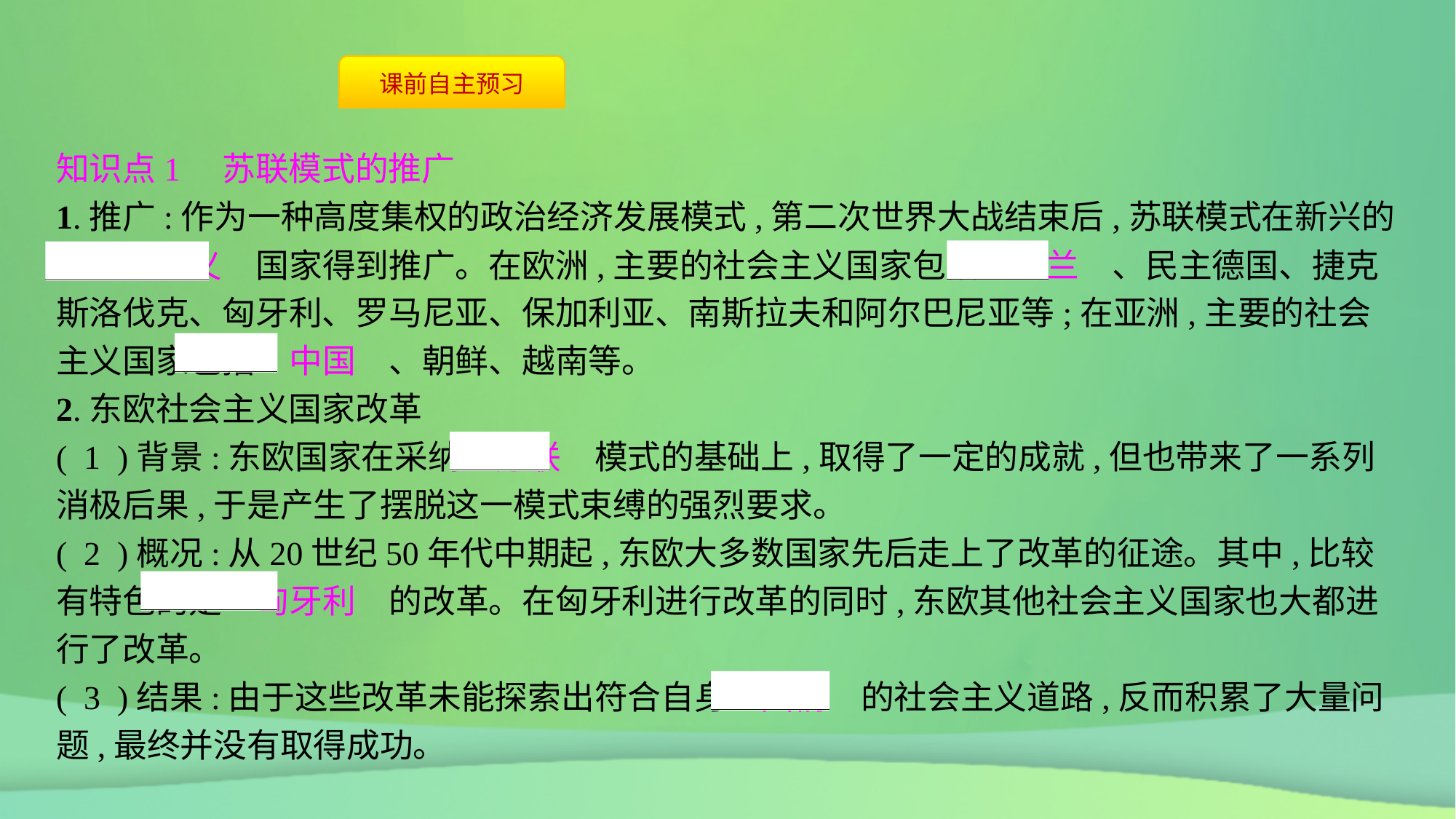

知识点1　苏联模式的推广
1.推广:作为一种高度集权的政治经济发展模式,第二次世界大战结束后,苏联模式在新兴的　社会主义　国家得到推广。在欧洲,主要的社会主义国家包括　波兰　、民主德国、捷克斯洛伐克、匈牙利、罗马尼亚、保加利亚、南斯拉夫和阿尔巴尼亚等;在亚洲,主要的社会主义国家包括　中国　、朝鲜、越南等。
2.东欧社会主义国家改革
(  1  )背景:东欧国家在采纳　苏联　模式的基础上,取得了一定的成就,但也带来了一系列消极后果,于是产生了摆脱这一模式束缚的强烈要求。
(  2  )概况:从20世纪50年代中期起,东欧大多数国家先后走上了改革的征途。其中,比较有特色的是　匈牙利　的改革。在匈牙利进行改革的同时,东欧其他社会主义国家也大都进行了改革。
(  3  )结果:由于这些改革未能探索出符合自身　国情　的社会主义道路,反而积累了大量问题,最终并没有取得成功。